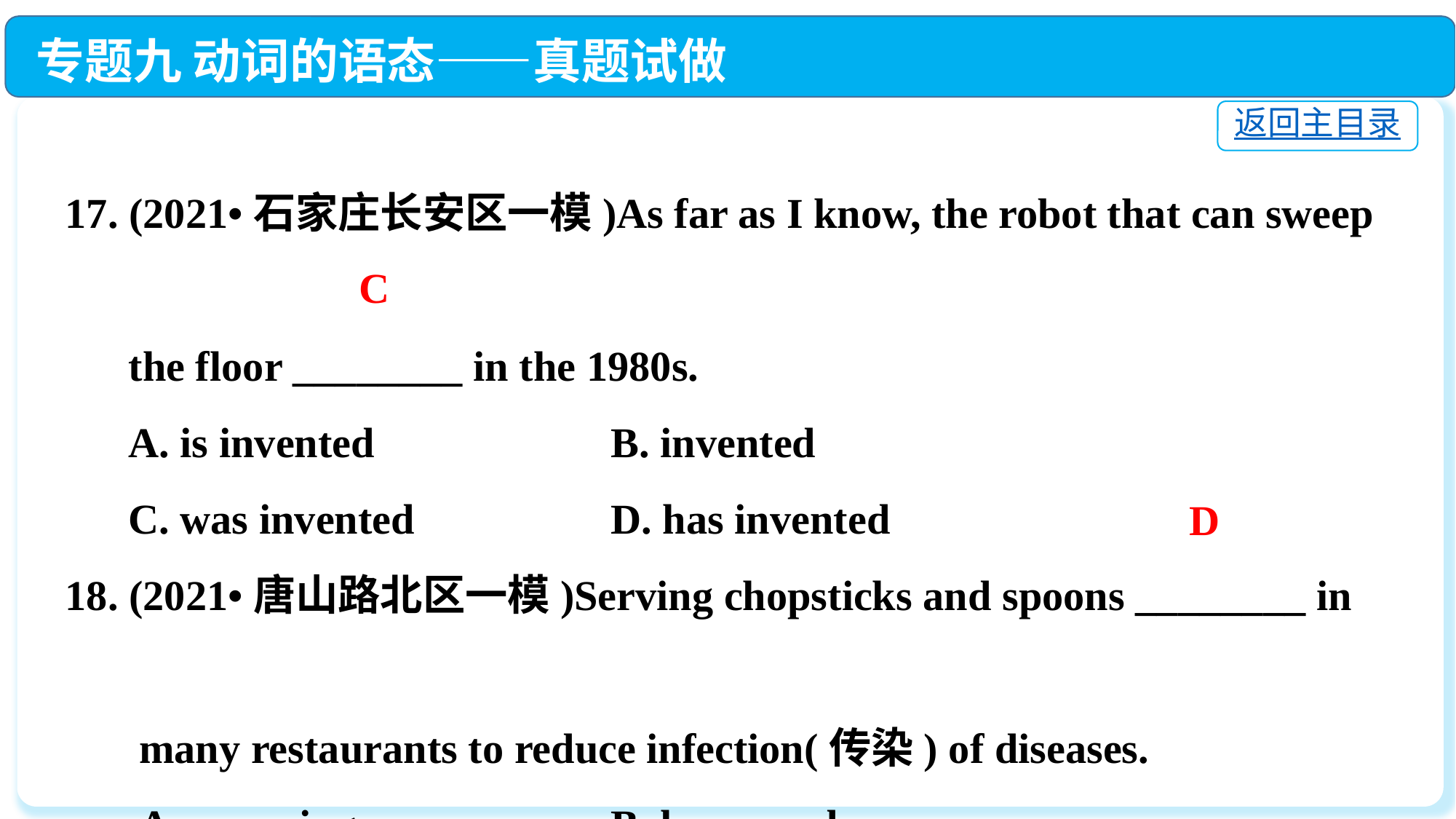

专题九 动词的语态——真题试做

返回主目录
17. (2021•石家庄长安区一模)As far as I know, the robot that can sweep
      the floor ________ in the 1980s.
      A. is invented			B. invented
      C. was invented		D. has invented
18. (2021•唐山路北区一模)Serving chopsticks and spoons ________ in
       many restaurants to reduce infection(传染) of diseases.
       A. are using			B. have used
       C. use				D. are used
C
D